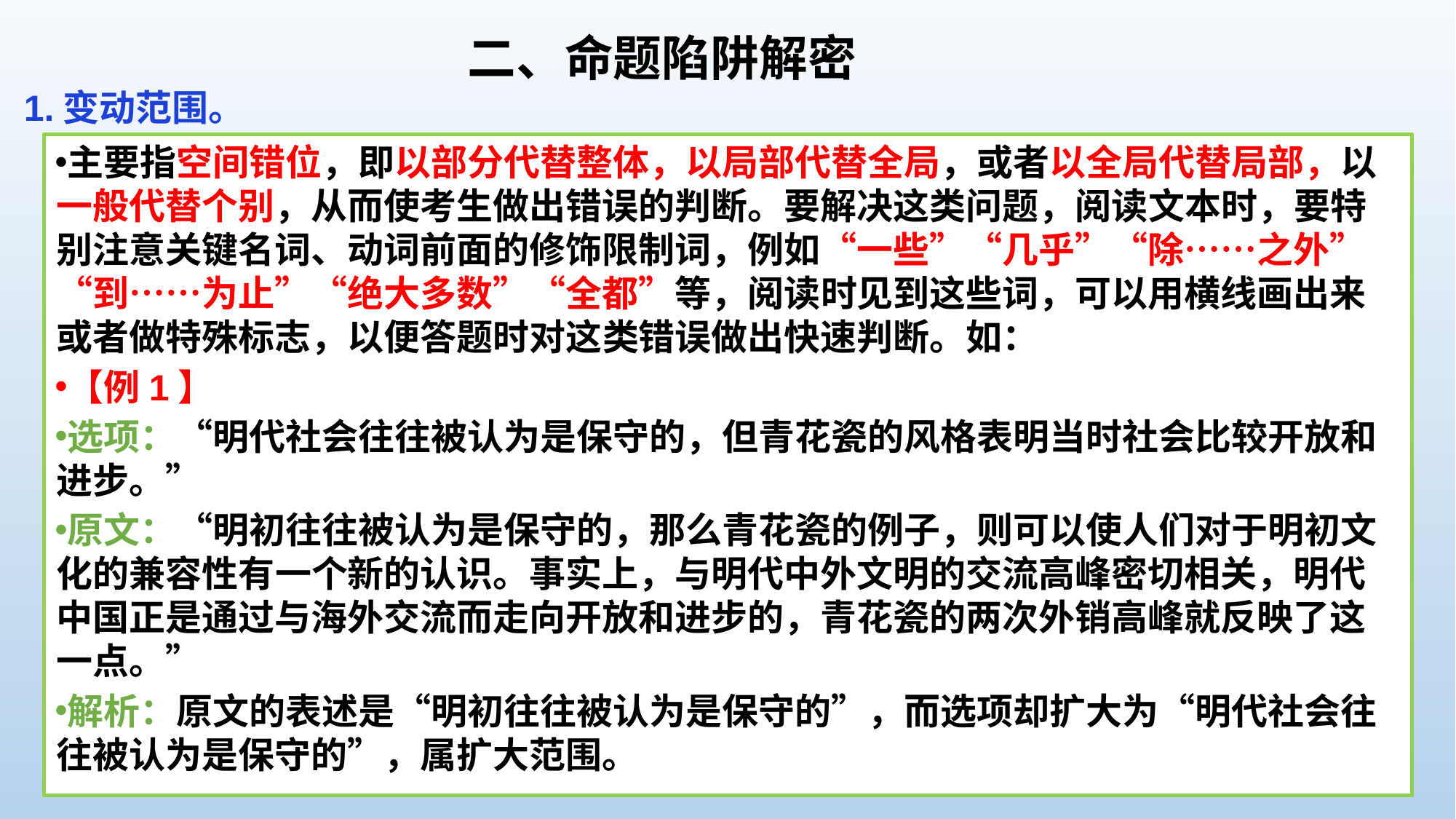

二、命题陷阱解密
1.变动范围。
主要指空间错位，即以部分代替整体，以局部代替全局，或者以全局代替局部，以一般代替个别，从而使考生做出错误的判断。要解决这类问题，阅读文本时，要特别注意关键名词、动词前面的修饰限制词，例如“一些”“几乎”“除……之外”“到……为止”“绝大多数”“全都”等，阅读时见到这些词，可以用横线画出来或者做特殊标志，以便答题时对这类错误做出快速判断。如：
【例1】
选项：“明代社会往往被认为是保守的，但青花瓷的风格表明当时社会比较开放和进步。”
原文：“明初往往被认为是保守的，那么青花瓷的例子，则可以使人们对于明初文化的兼容性有一个新的认识。事实上，与明代中外文明的交流高峰密切相关，明代中国正是通过与海外交流而走向开放和进步的，青花瓷的两次外销高峰就反映了这一点。”
解析：原文的表述是“明初往往被认为是保守的”，而选项却扩大为“明代社会往往被认为是保守的”，属扩大范围。